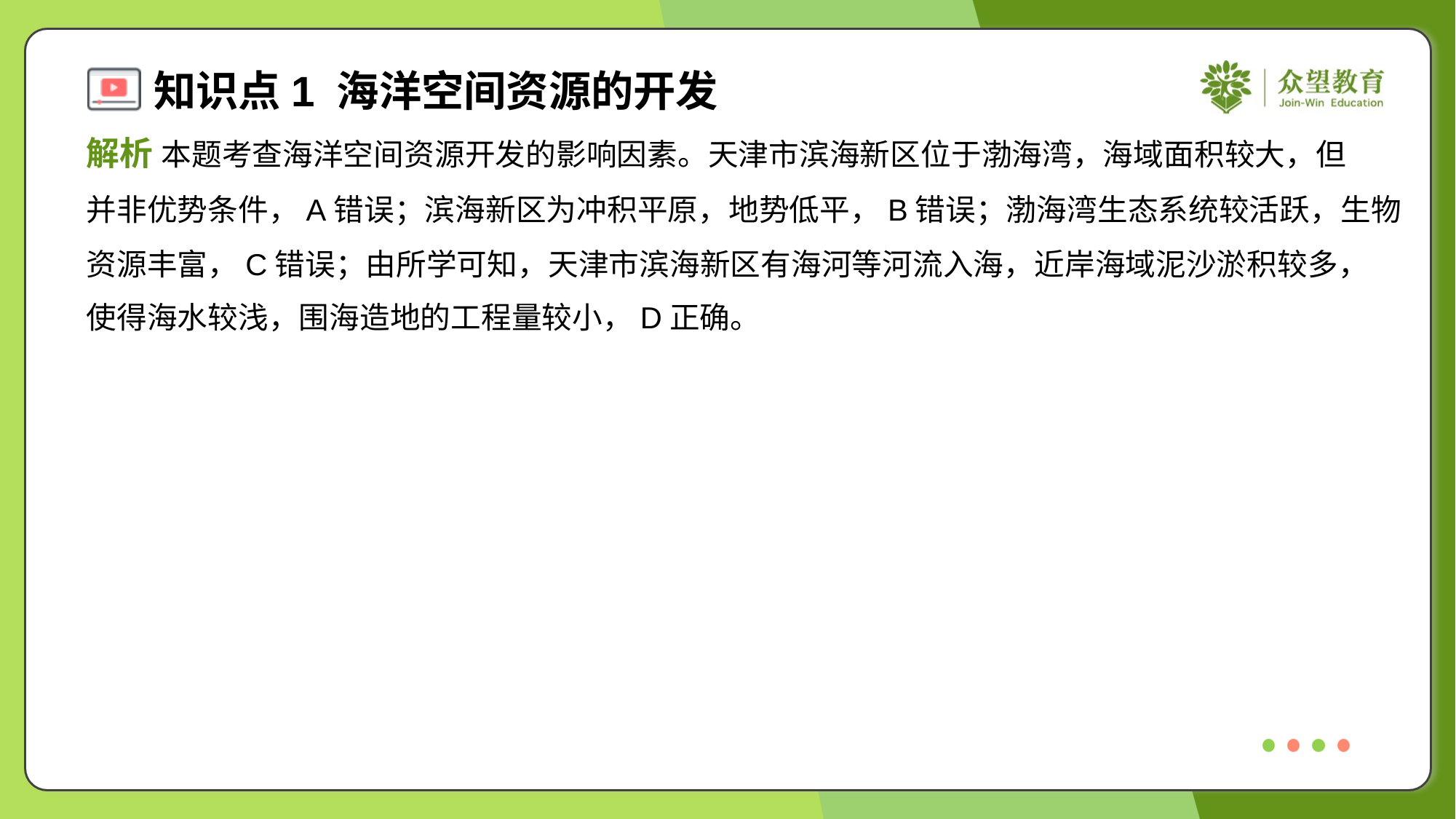

解析 本题考查海洋空间资源开发的影响因素。天津市滨海新区位于渤海湾，海域面积较大，但
并非优势条件，A错误；滨海新区为冲积平原，地势低平，B错误；渤海湾生态系统较活跃，生物
资源丰富，C错误；由所学可知，天津市滨海新区有海河等河流入海，近岸海域泥沙淤积较多，
使得海水较浅，围海造地的工程量较小，D正确。